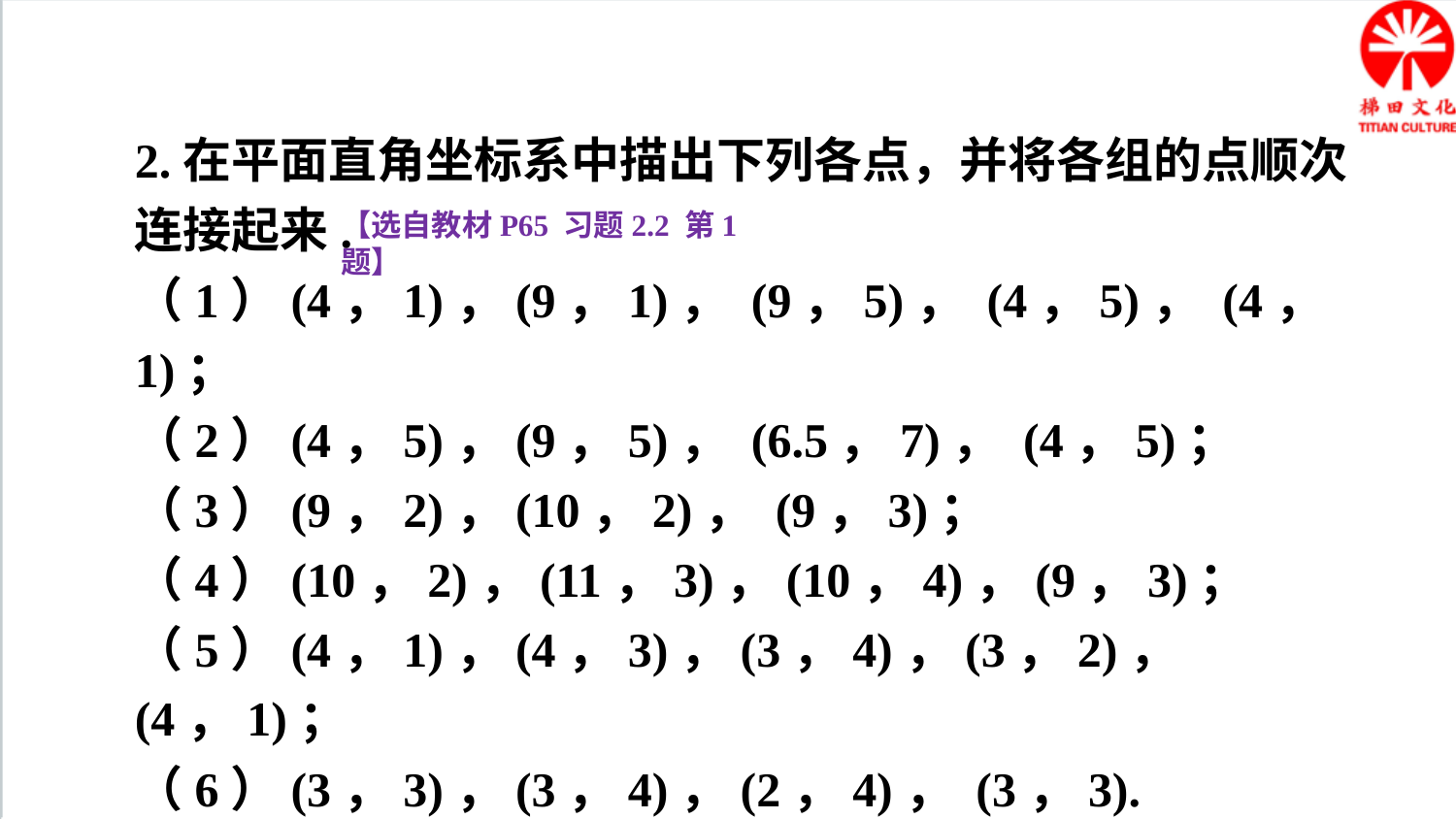

2.在平面直角坐标系中描出下列各点，并将各组的点顺次连接起来.
（1）(4，1)，(9，1)， (9，5)， (4，5)， (4，1)；
（2）(4，5)，(9，5)， (6.5，7)， (4，5)；
（3）(9，2)，(10，2)， (9，3)；
（4）(10，2)，(11，3)，(10，4)，(9，3)；
（5）(4，1)，(4，3)，(3，4)，(3，2)， (4，1)；
（6）(3，3)，(3，4)，(2，4)， (3，3).
观察所得的图形，你觉得它像什么？
【选自教材P65 习题2.2 第1题】